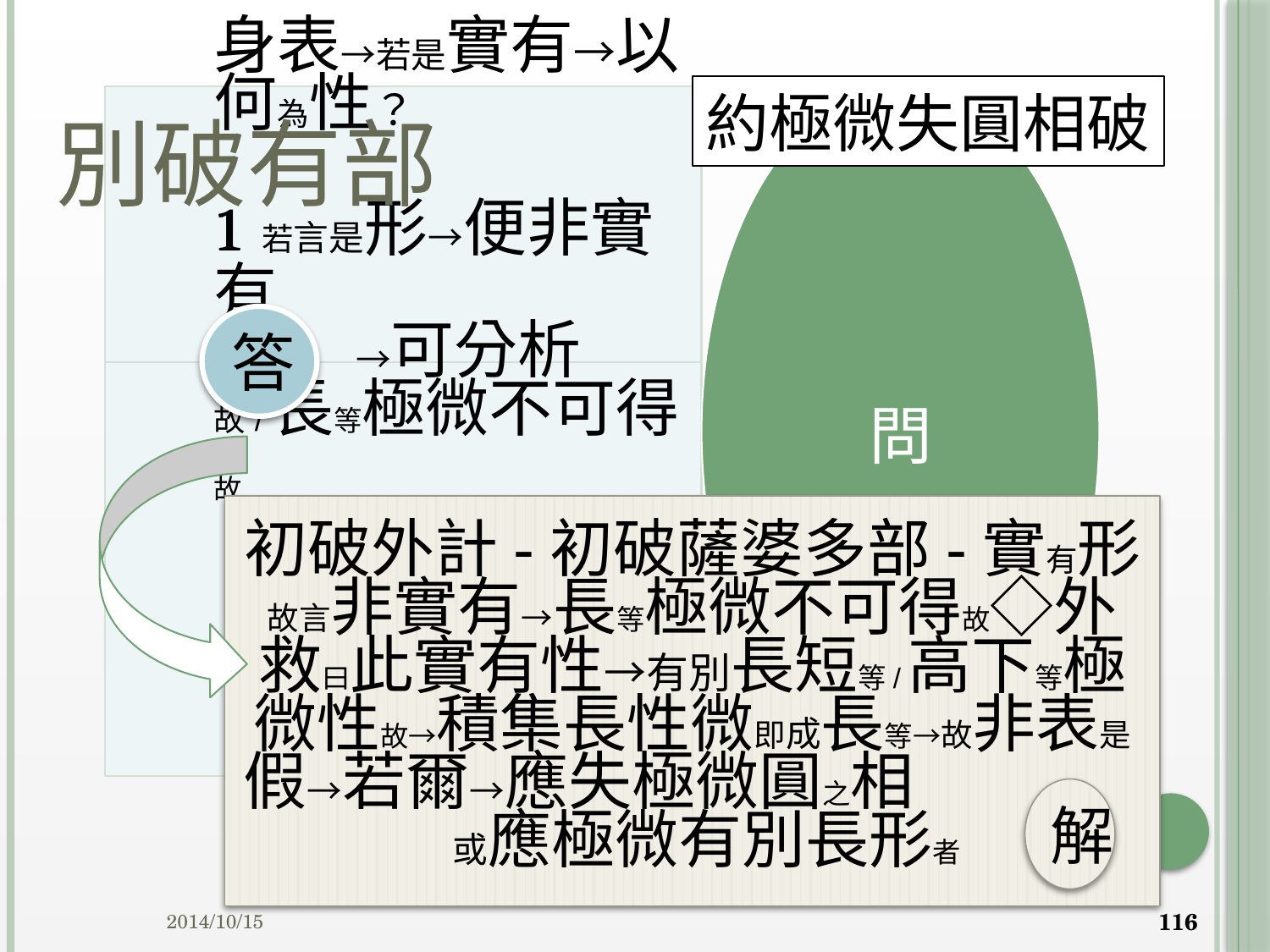

# 別破有部
約極微失圓相破
問
身表→若是實有→以何為性？
答

初破外計-初破薩婆多部-實有形故言非實有→長等極微不可得故◇外救曰此實有性→有別長短等/高下等極微性故→積集長性微即成長等→故非表是假→若爾→應失極微圓之相                   或應極微有別長形者
解
2014/10/15
116